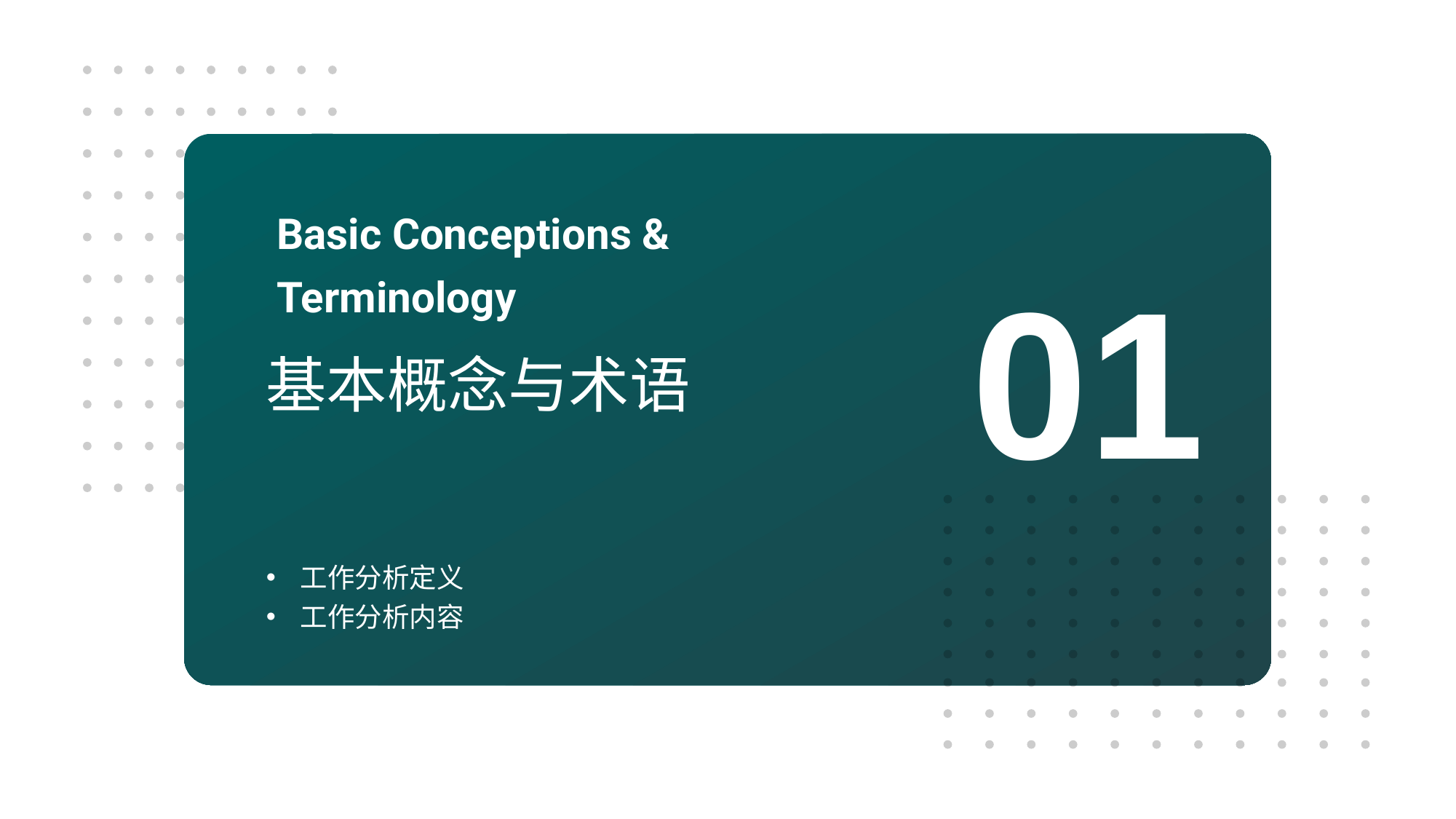

01
Basic Conceptions &
Terminology
基本概念与术语
工作分析定义
工作分析内容